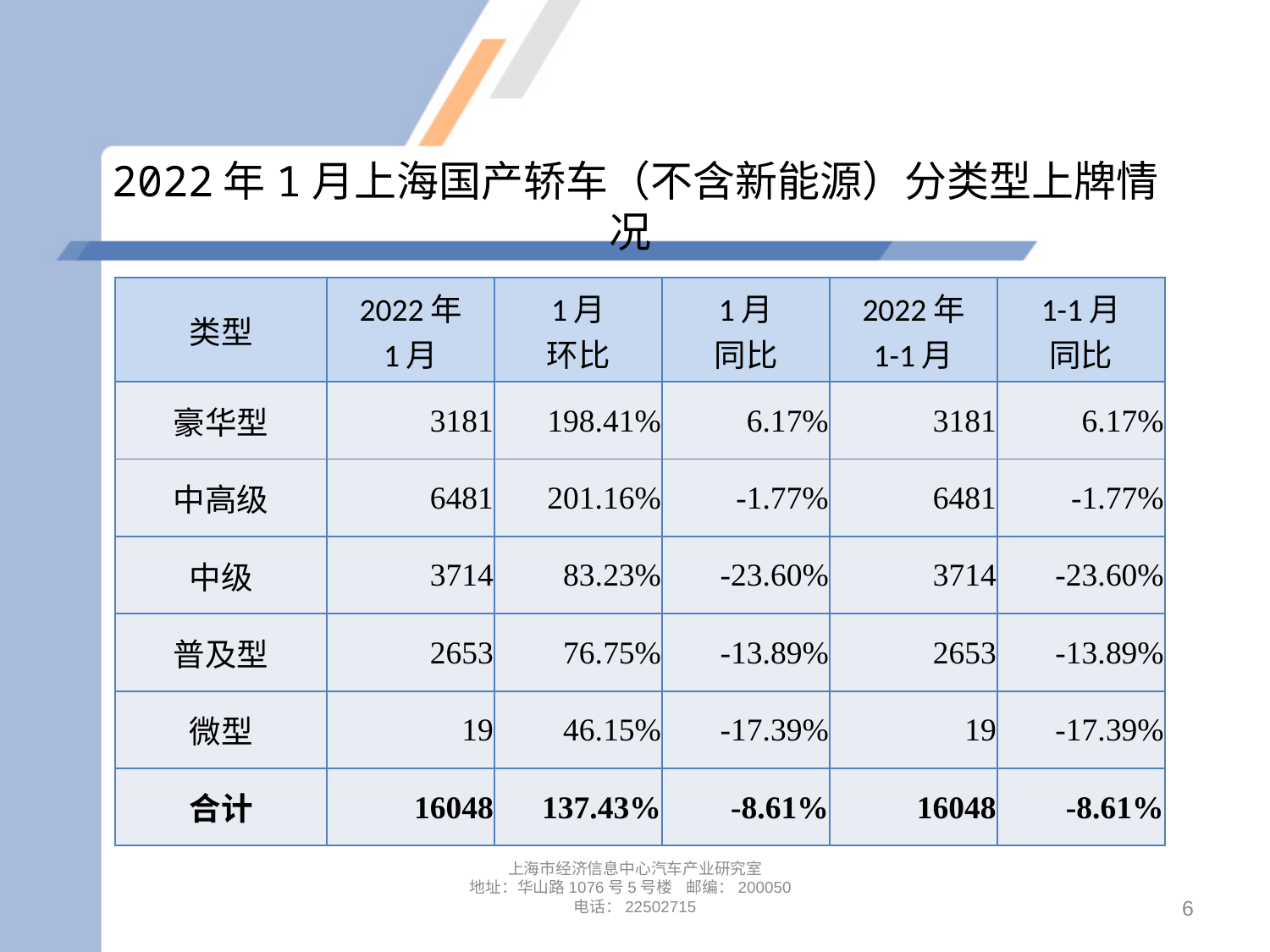

# 2022年1月上海国产轿车（不含新能源）分类型上牌情况
| 类型 | 2022年 1月 | 1月 环比 | 1月 同比 | 2022年 1-1月 | 1-1月 同比 |
| --- | --- | --- | --- | --- | --- |
| 豪华型 | 3181 | 198.41% | 6.17% | 3181 | 6.17% |
| 中高级 | 6481 | 201.16% | -1.77% | 6481 | -1.77% |
| 中级 | 3714 | 83.23% | -23.60% | 3714 | -23.60% |
| 普及型 | 2653 | 76.75% | -13.89% | 2653 | -13.89% |
| 微型 | 19 | 46.15% | -17.39% | 19 | -17.39% |
| 合计 | 16048 | 137.43% | -8.61% | 16048 | -8.61% |
上海市经济信息中心汽车产业研究室
地址：华山路1076号5号楼    邮编：200050
电话：22502715

6